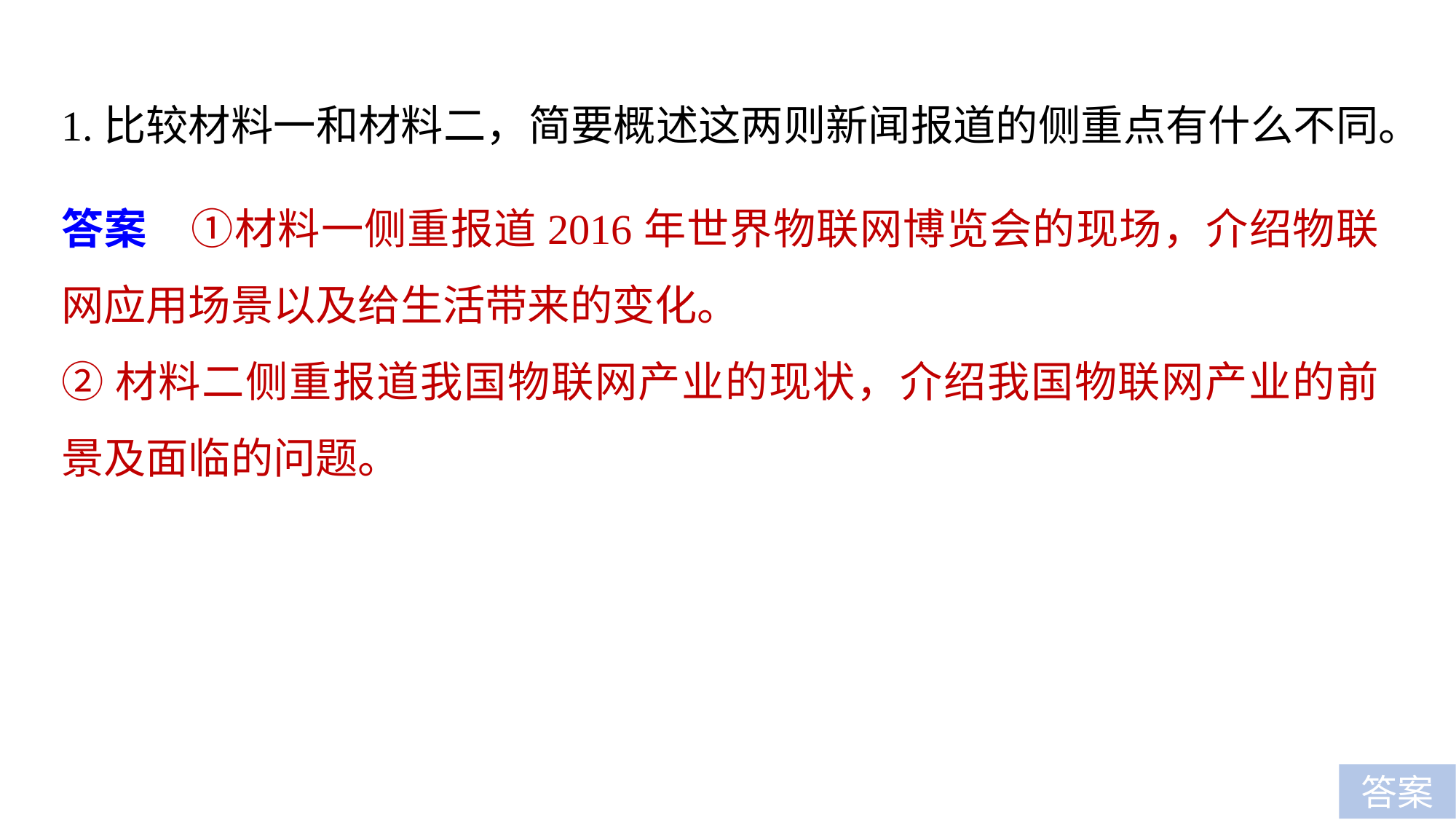

1.比较材料一和材料二，简要概述这两则新闻报道的侧重点有什么不同。
答案　①材料一侧重报道2016年世界物联网博览会的现场，介绍物联网应用场景以及给生活带来的变化。
②材料二侧重报道我国物联网产业的现状，介绍我国物联网产业的前景及面临的问题。
答案